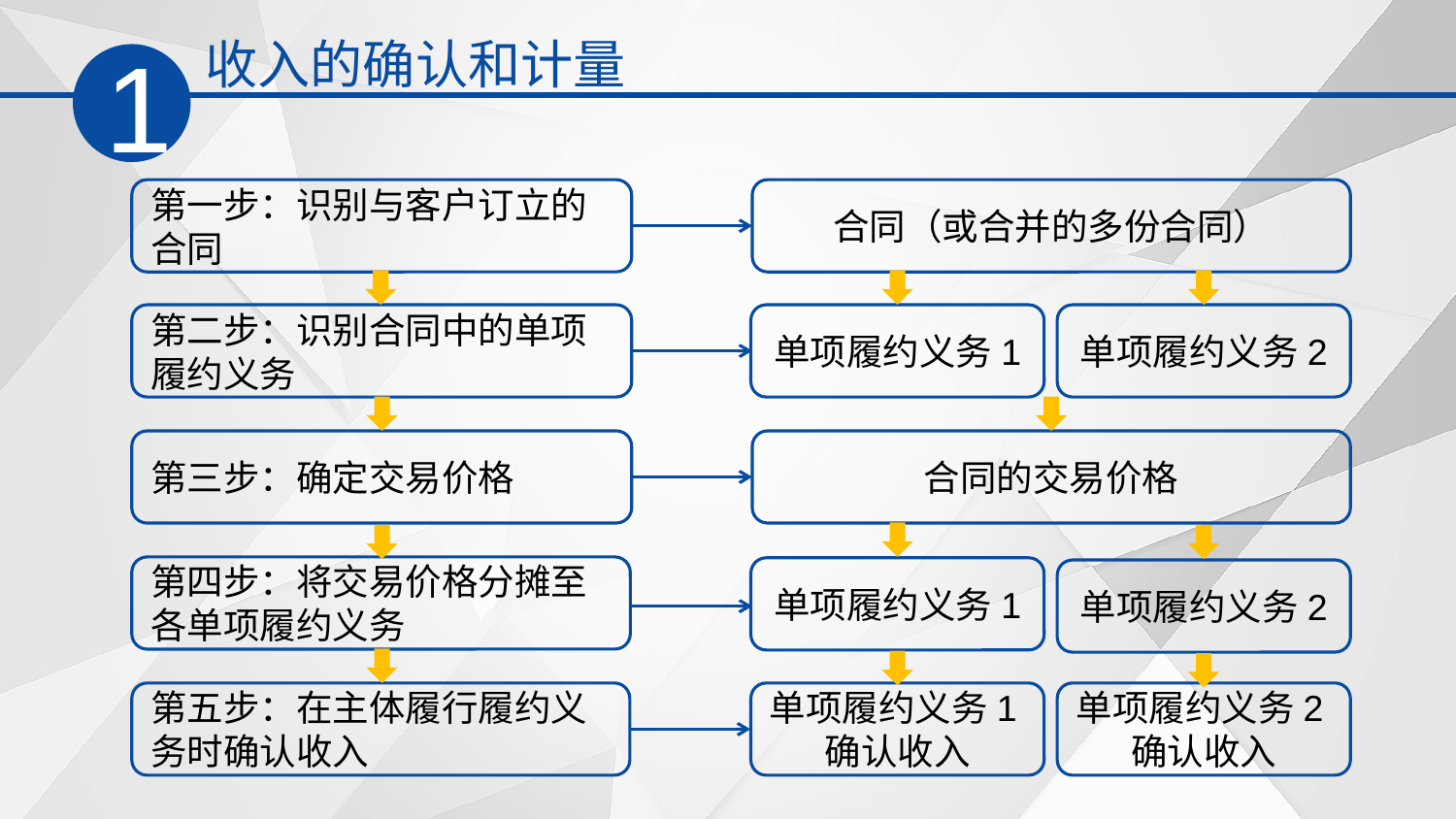

收入的确认和计量
1

第一步：识别与客户订立的合同
合同（或合并的多份合同）

第二步：识别合同中的单项履约义务
单项履约义务1
单项履约义务2

第三步：确定交易价格
合同的交易价格

第四步：将交易价格分摊至各单项履约义务
单项履约义务1
单项履约义务2

第五步：在主体履行履约义务时确认收入
单项履约义务1确认收入
单项履约义务2确认收入